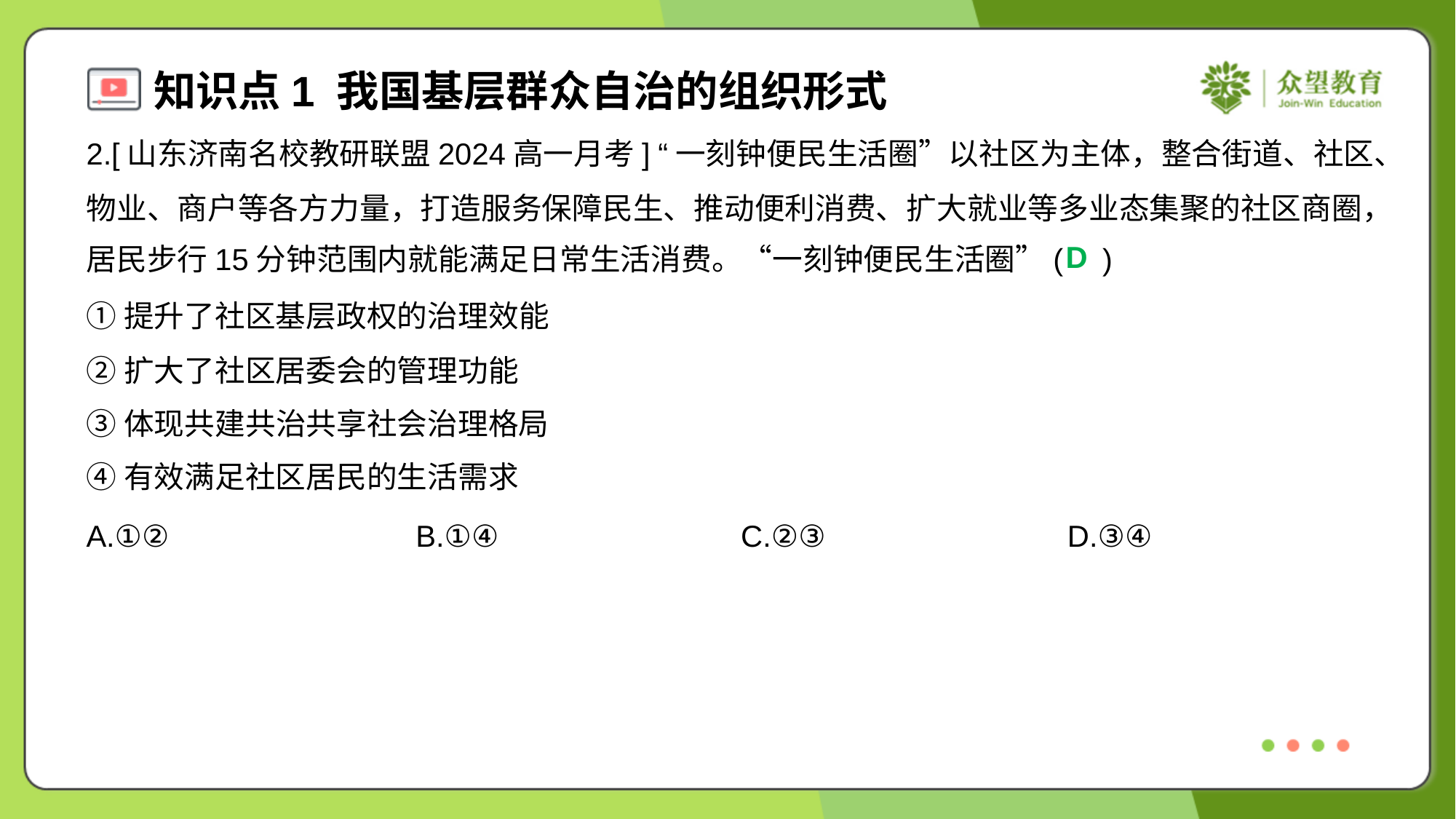

2.[山东济南名校教研联盟2024高一月考] “一刻钟便民生活圈”以社区为主体，整合街道、社区、
物业、商户等各方力量，打造服务保障民生、推动便利消费、扩大就业等多业态集聚的社区商圈，
居民步行15分钟范围内就能满足日常生活消费。“一刻钟便民生活圈”(     )
D
①提升了社区基层政权的治理效能
②扩大了社区居委会的管理功能
③体现共建共治共享社会治理格局
④有效满足社区居民的生活需求
A.①②	B.①④	C.②③	D.③④